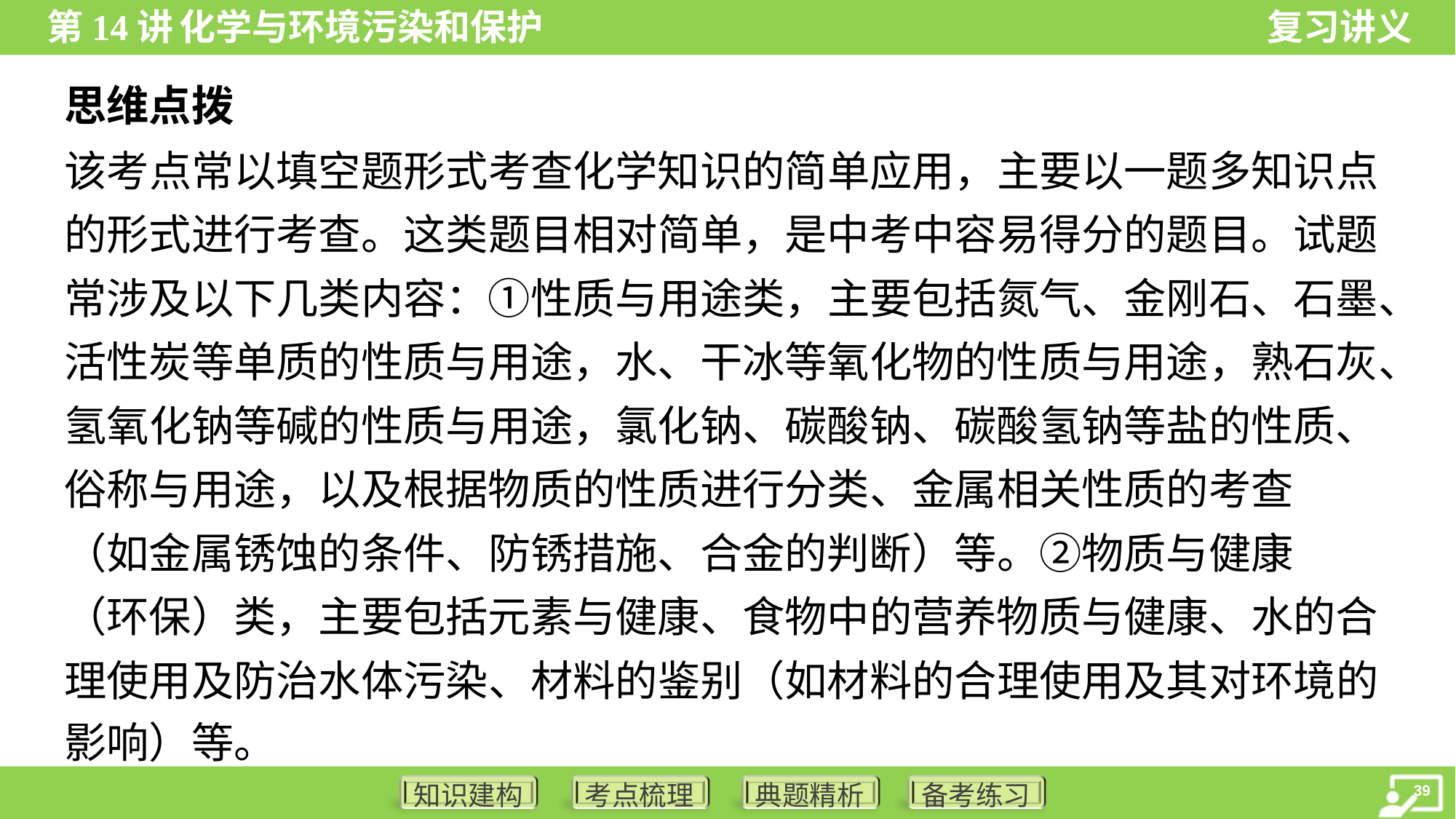

思维点拨
该考点常以填空题形式考查化学知识的简单应用，主要以一题多知识点
的形式进行考查。这类题目相对简单，是中考中容易得分的题目。试题
常涉及以下几类内容：①性质与用途类，主要包括氮气、金刚石、石墨、
活性炭等单质的性质与用途，水、干冰等氧化物的性质与用途，熟石灰、
氢氧化钠等碱的性质与用途，氯化钠、碳酸钠、碳酸氢钠等盐的性质、
俗称与用途，以及根据物质的性质进行分类、金属相关性质的考查
（如金属锈蚀的条件、防锈措施、合金的判断）等。②物质与健康
（环保）类，主要包括元素与健康、食物中的营养物质与健康、水的合
理使用及防治水体污染、材料的鉴别（如材料的合理使用及其对环境的
影响）等。